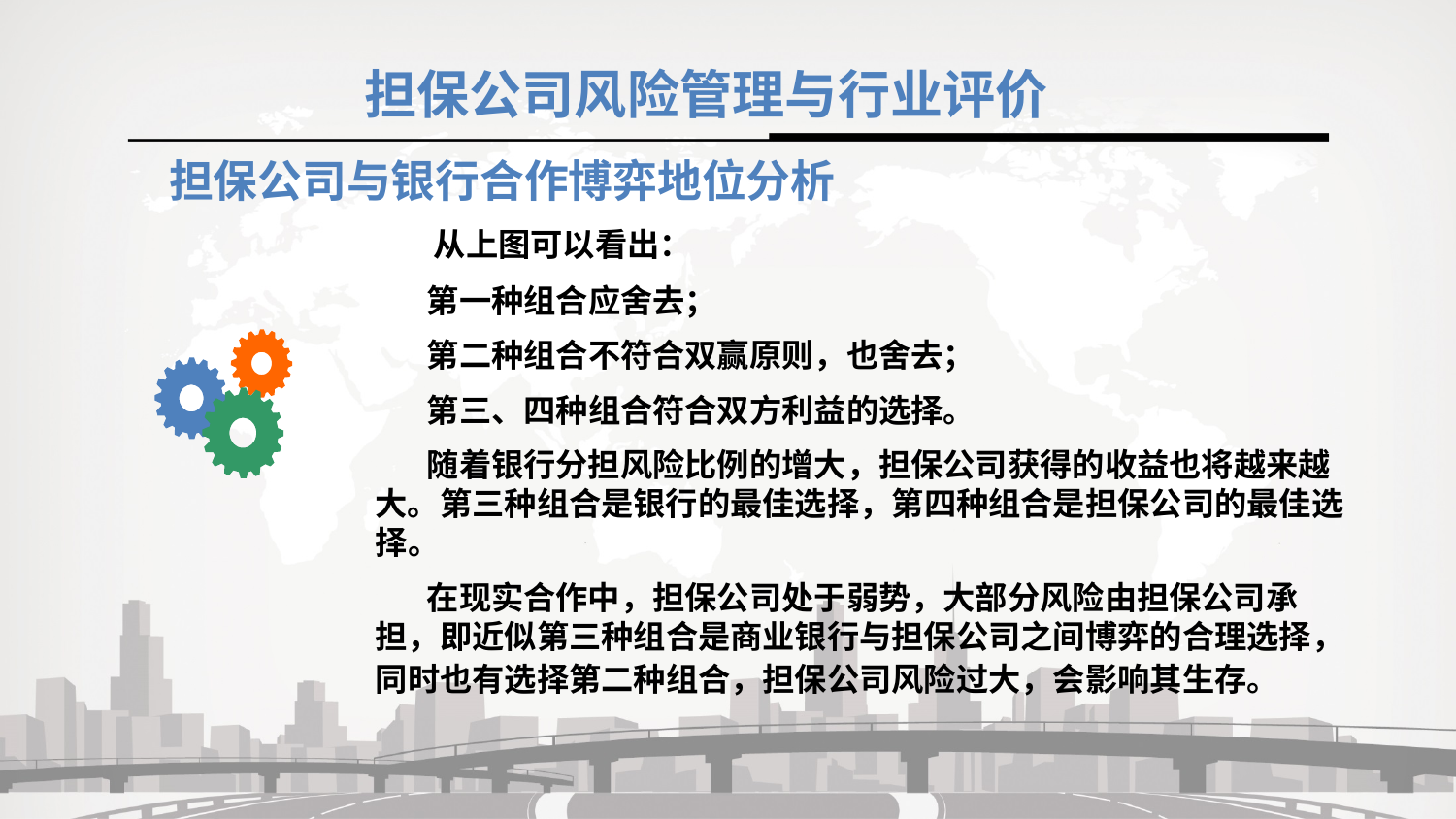

担保公司风险管理与行业评价
担保公司与银行合作博弈地位分析
      从上图可以看出：
      第一种组合应舍去；
      第二种组合不符合双赢原则，也舍去；
      第三、四种组合符合双方利益的选择。
      随着银行分担风险比例的增大，担保公司获得的收益也将越来越大。第三种组合是银行的最佳选择，第四种组合是担保公司的最佳选择。
      在现实合作中，担保公司处于弱势，大部分风险由担保公司承担，即近似第三种组合是商业银行与担保公司之间博弈的合理选择，同时也有选择第二种组合，担保公司风险过大，会影响其生存。